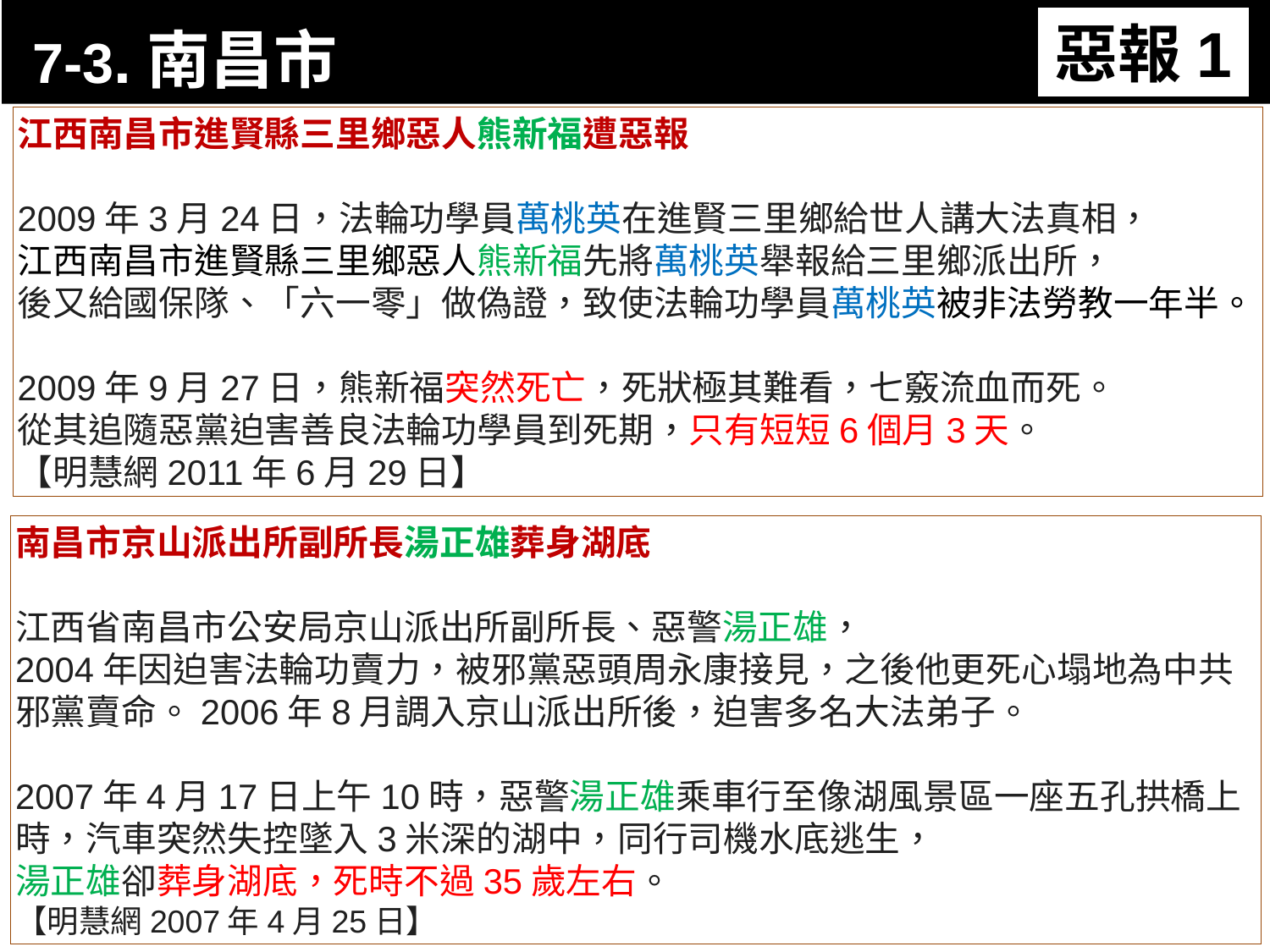

7-3.南昌市

惡報1
11-3. XX市官員惡報實例
江西南昌市進賢縣三里鄉惡人熊新福遭惡報

2009年3月24日，法輪功學員萬桃英在進賢三里鄉給世人講大法真相，
江西南昌市進賢縣三里鄉惡人熊新福先將萬桃英舉報給三里鄉派出所，
後又給國保隊、「六一零」做偽證，致使法輪功學員萬桃英被非法勞教一年半。

2009年9月27日，熊新福突然死亡，死狀極其難看，七竅流血而死。
從其追隨惡黨迫害善良法輪功學員到死期，只有短短6個月3天。
【明慧網2011年6月29日】
南昌市京山派出所副所長湯正雄葬身湖底

江西省南昌市公安局京山派出所副所長、惡警湯正雄，
2004年因迫害法輪功賣力，被邪黨惡頭周永康接見，之後他更死心塌地為中共邪黨賣命。2006年8月調入京山派出所後，迫害多名大法弟子。

2007年4月17日上午10時，惡警湯正雄乘車行至像湖風景區一座五孔拱橋上時，汽車突然失控墜入3米深的湖中，同行司機水底逃生，
湯正雄卻葬身湖底，死時不過35歲左右。
【明慧網2007年4月25日】